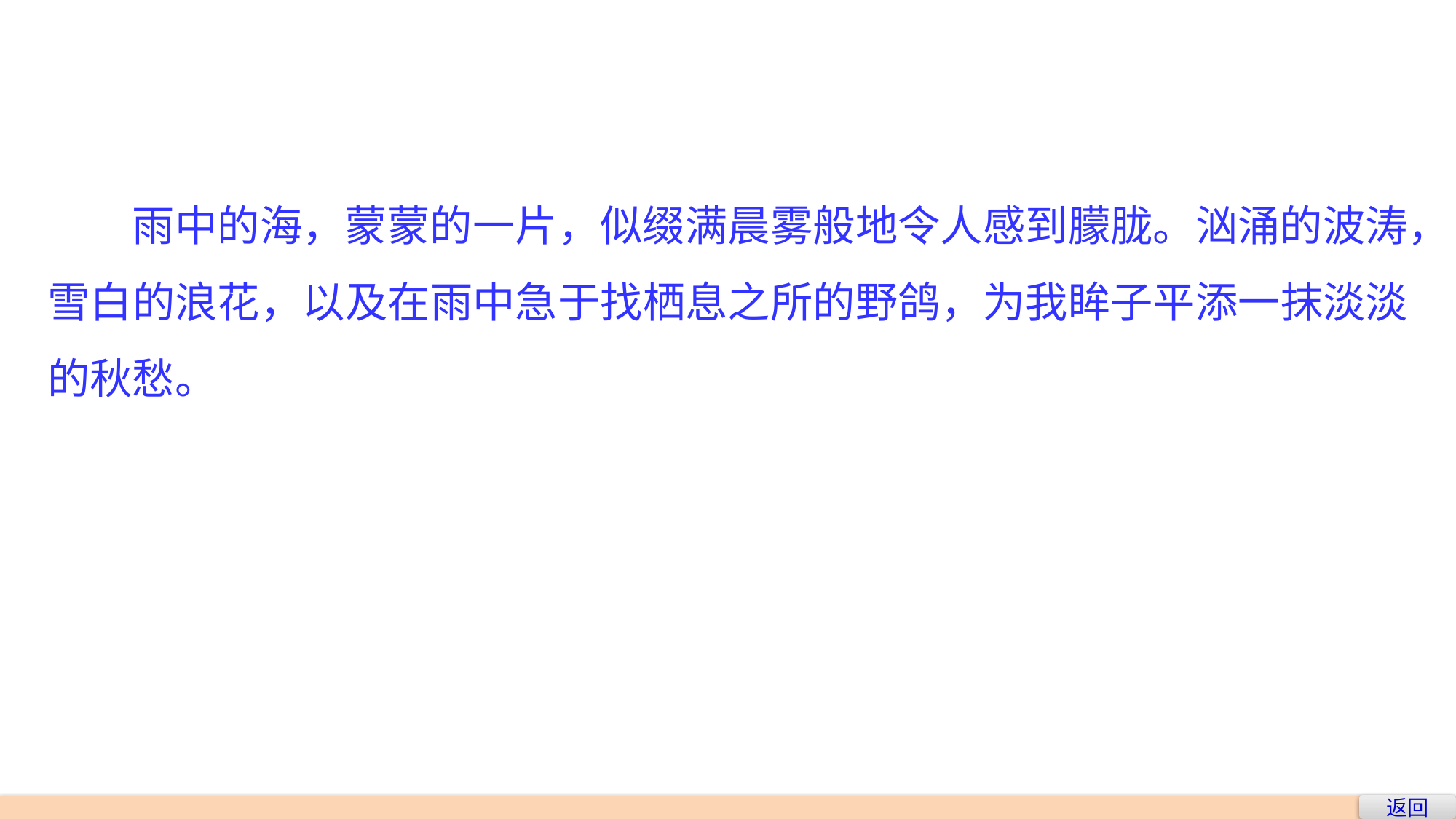

雨中的海，蒙蒙的一片，似缀满晨雾般地令人感到朦胧。汹涌的波涛，雪白的浪花，以及在雨中急于找栖息之所的野鸽，为我眸子平添一抹淡淡的秋愁。
返回